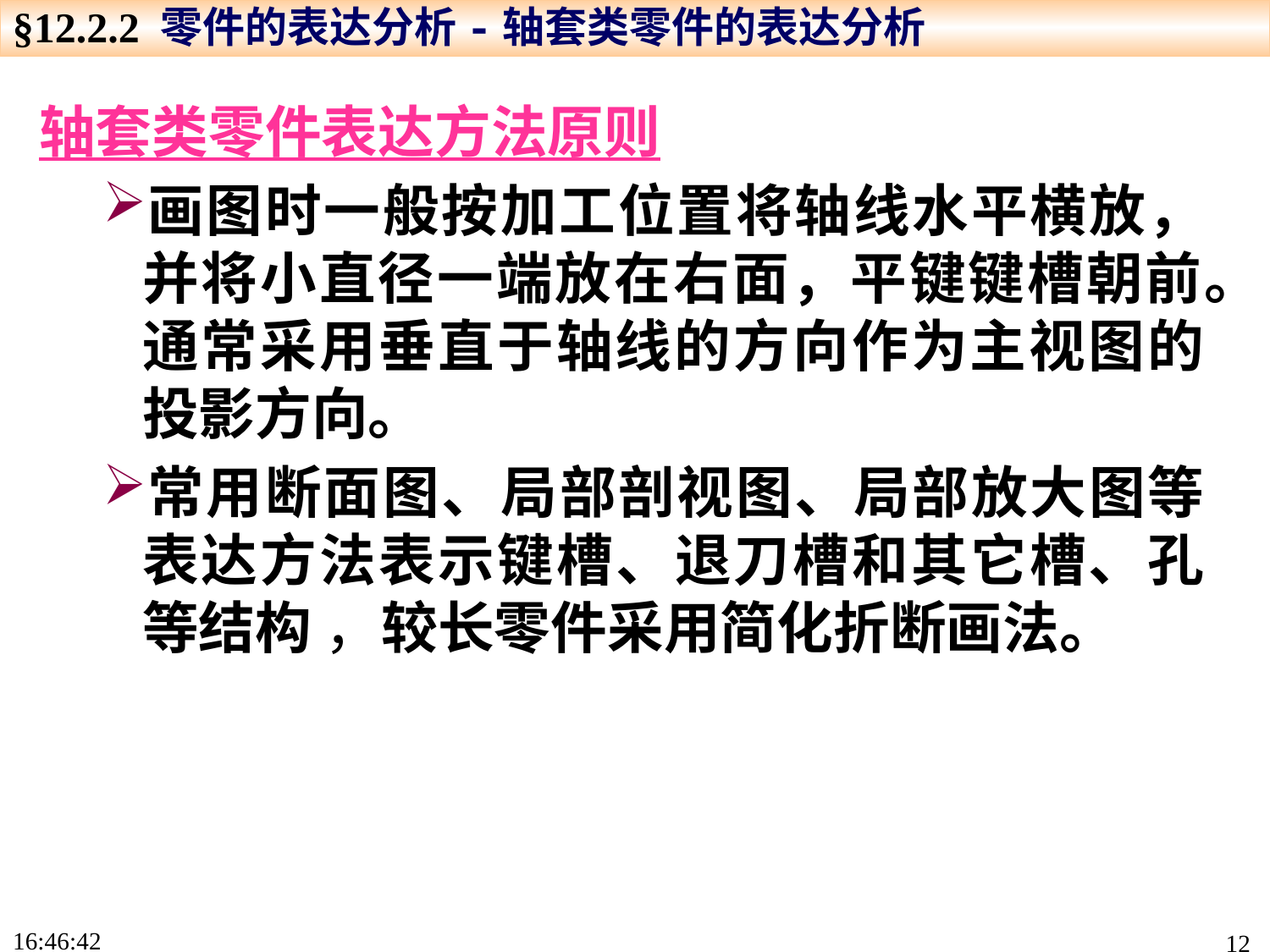

§12.2.2 零件的表达分析-轴套类零件的表达分析
轴套类零件表达方法原则
画图时一般按加工位置将轴线水平横放，并将小直径一端放在右面，平键键槽朝前。通常采用垂直于轴线的方向作为主视图的投影方向。
常用断面图、局部剖视图、局部放大图等表达方法表示键槽、退刀槽和其它槽、孔等结构 ，较长零件采用简化折断画法。
16:46:42
12